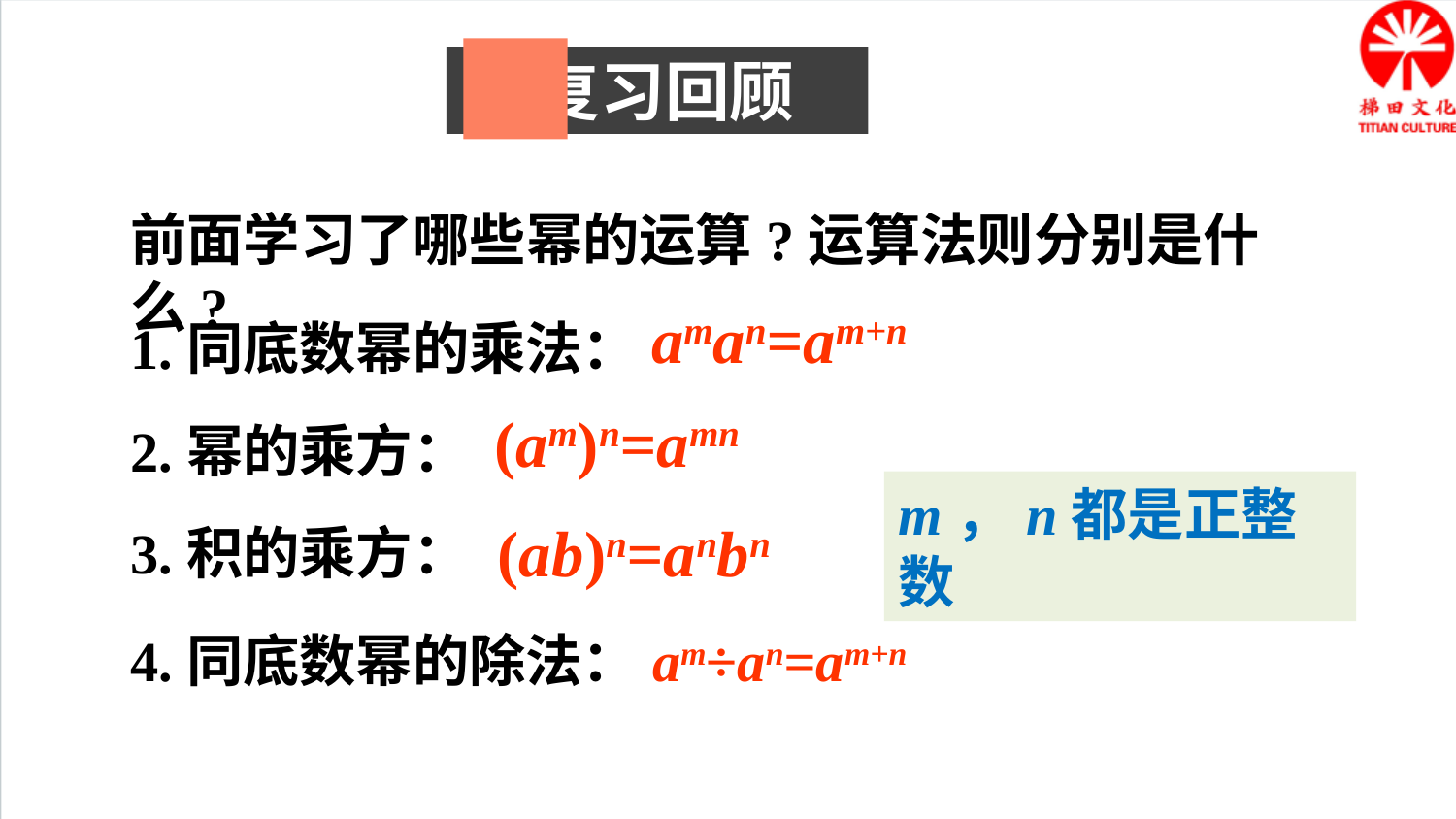

复习回顾
前面学习了哪些幂的运算?运算法则分别是什么?
aman=am+n
1.同底数幂的乘法：
(am)n=amn
2.幂的乘方：
m，n都是正整数
(ab)n=anbn
3.积的乘方：
4.同底数幂的除法：am÷an=am+n